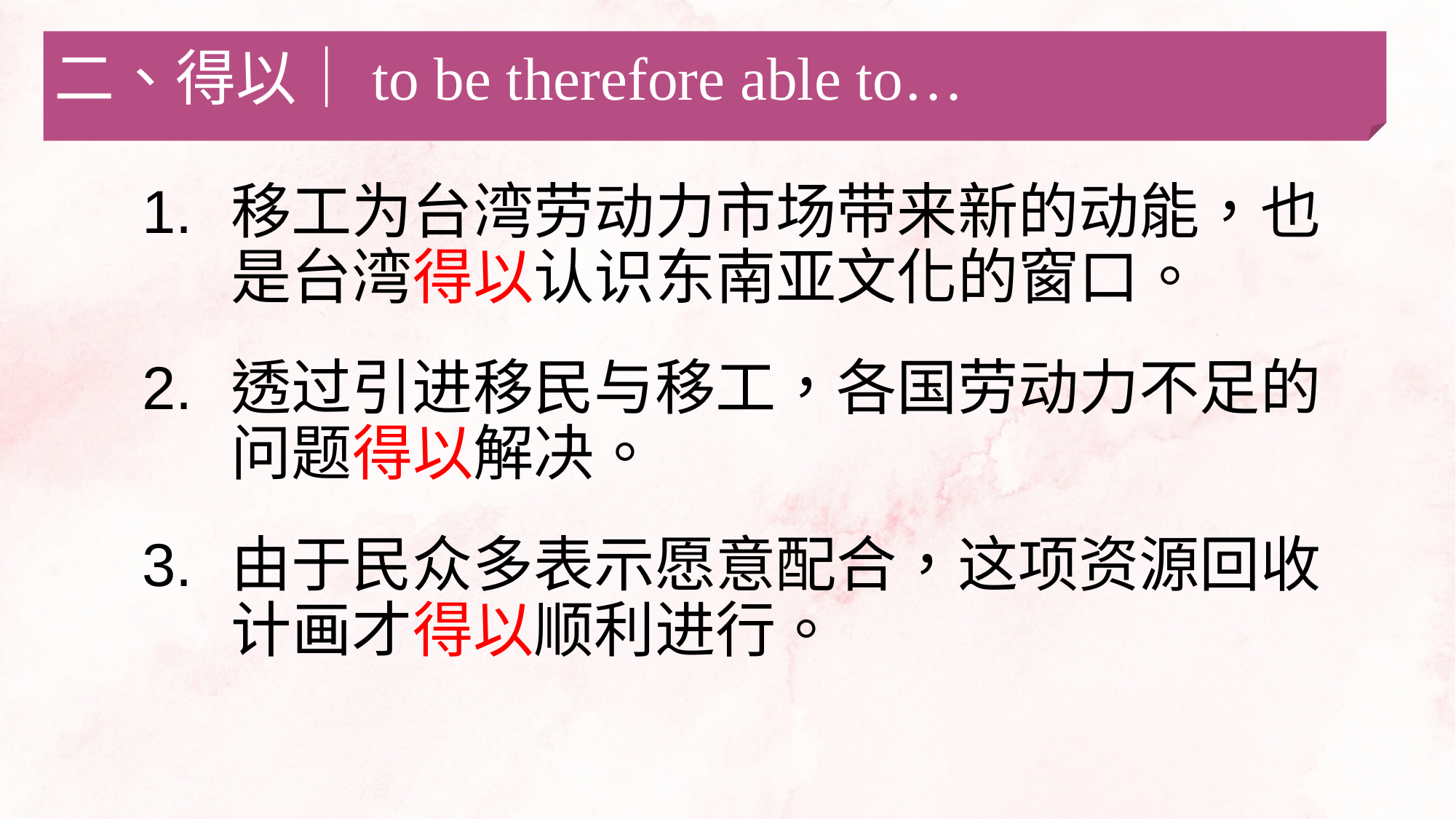

二、得以｜to be therefore able to…
移工为台湾劳动力市场带来新的动能，也是台湾得以认识东南亚文化的窗口。
透过引进移民与移工，各国劳动力不足的问题得以解决。
由于民众多表示愿意配合，这项资源回收计画才得以顺利进行。